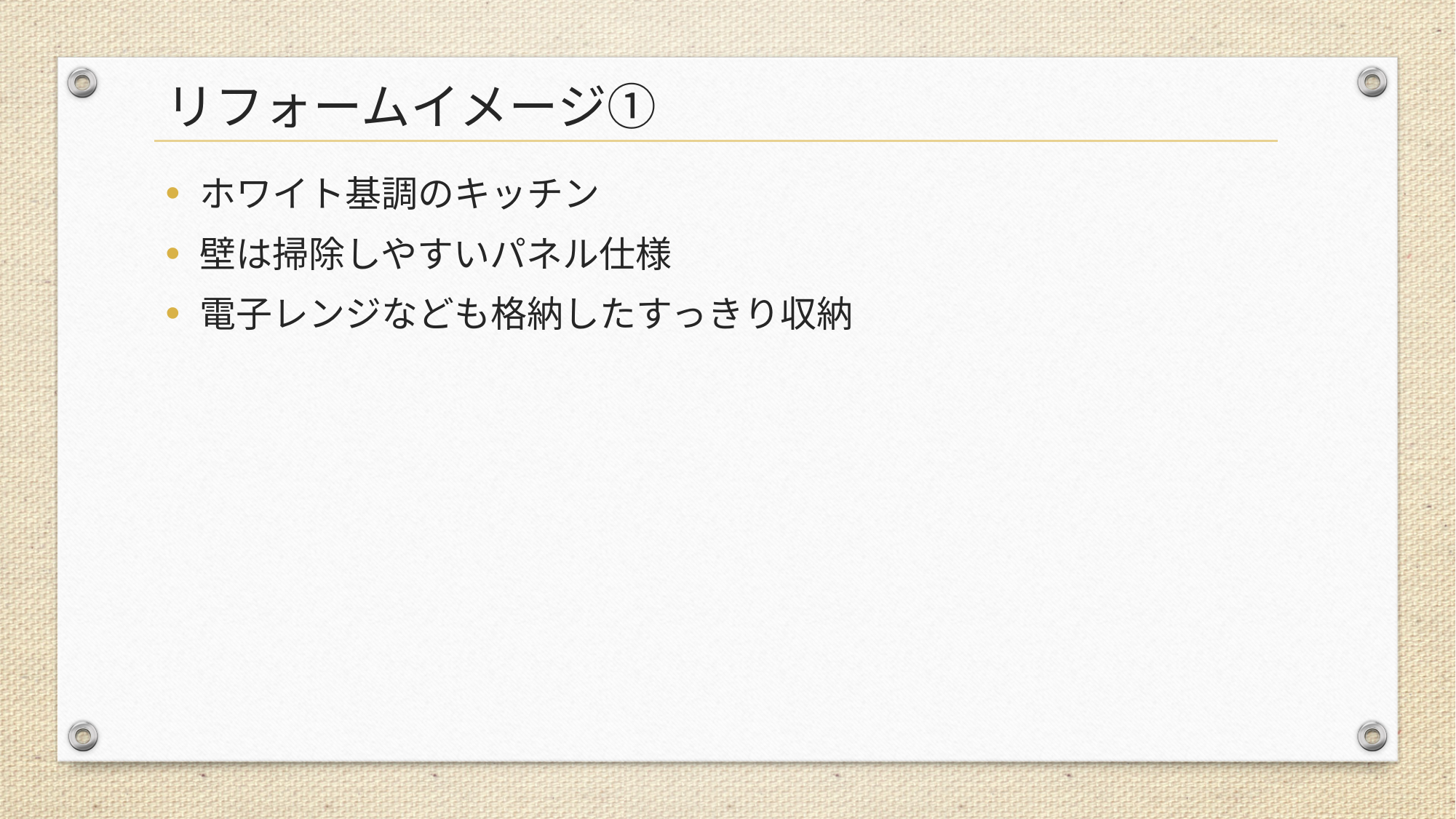

# リフォームイメージ①
ホワイト基調のキッチン
壁は掃除しやすいパネル仕様
電子レンジなども格納したすっきり収納